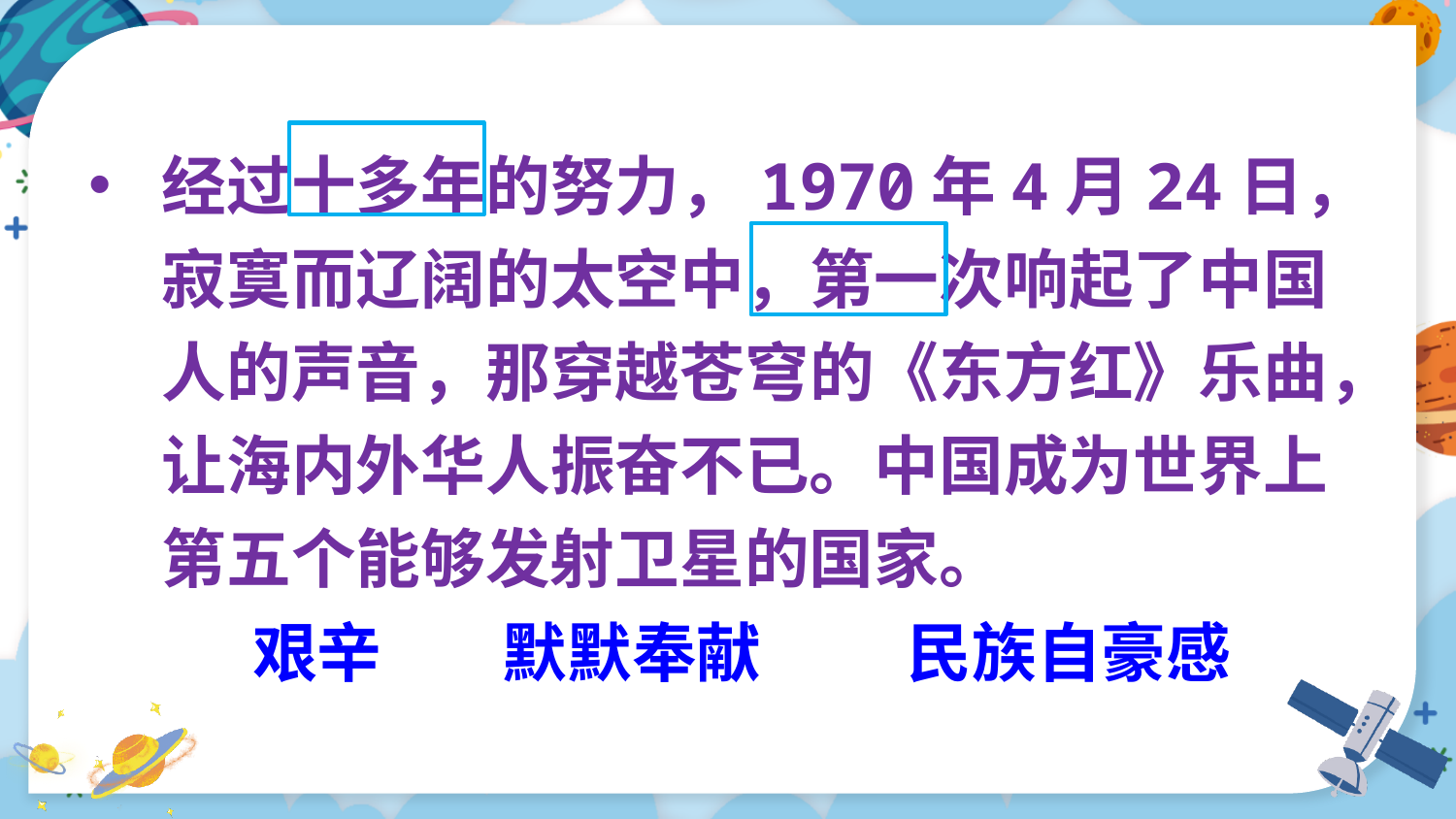

经过十多年的努力，1970年4月24日，寂寞而辽阔的太空中，第一次响起了中国人的声音，那穿越苍穹的《东方红》乐曲，让海内外华人振奋不已。中国成为世界上第五个能够发射卫星的国家。

民族自豪感
艰辛
默默奉献